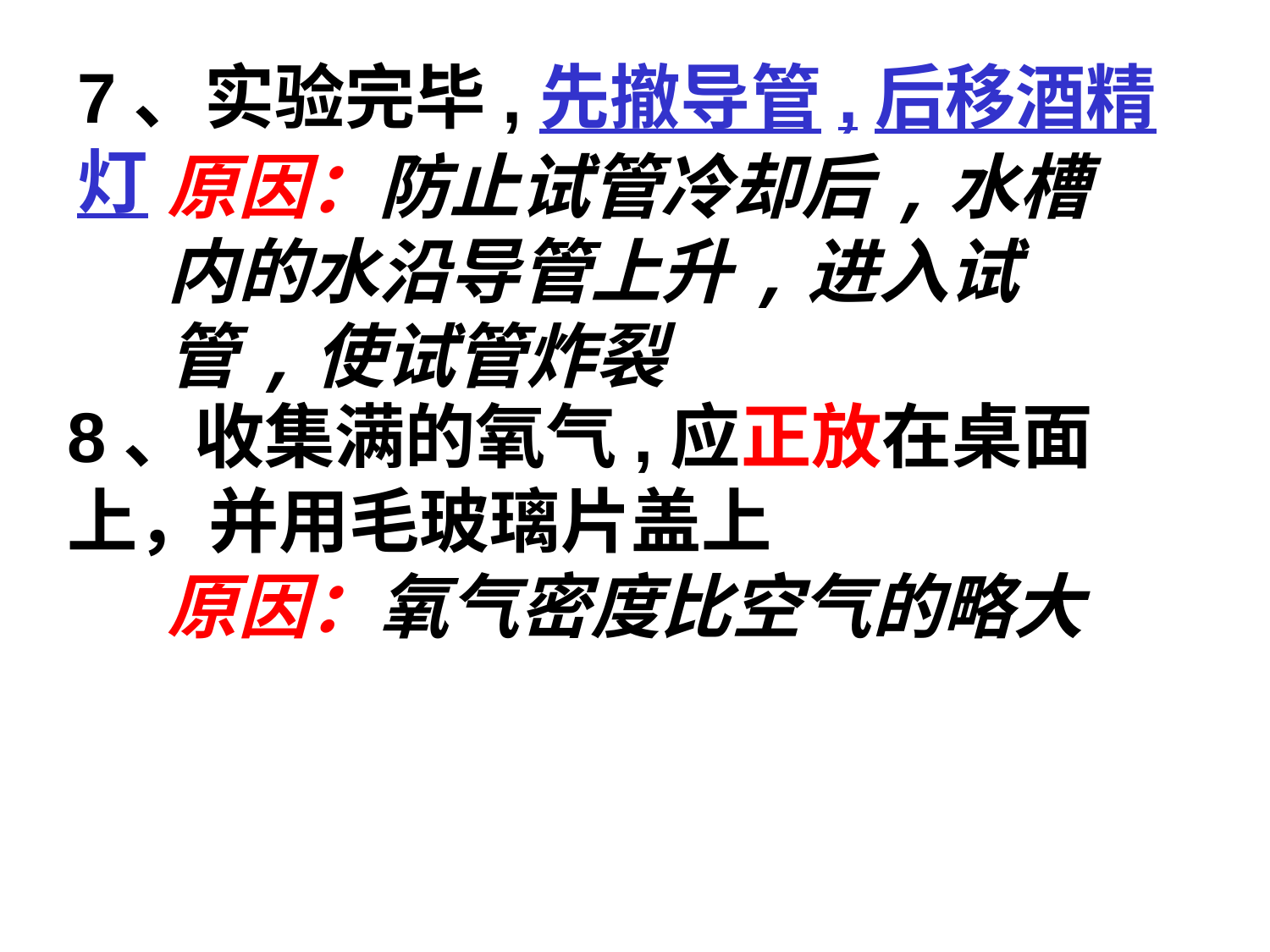

7、实验完毕,先撤导管,后移酒精灯
原因：防止试管冷却后,水槽内的水沿导管上升,进入试管,使试管炸裂
8、收集满的氧气,应正放在桌面上，并用毛玻璃片盖上
原因：氧气密度比空气的略大